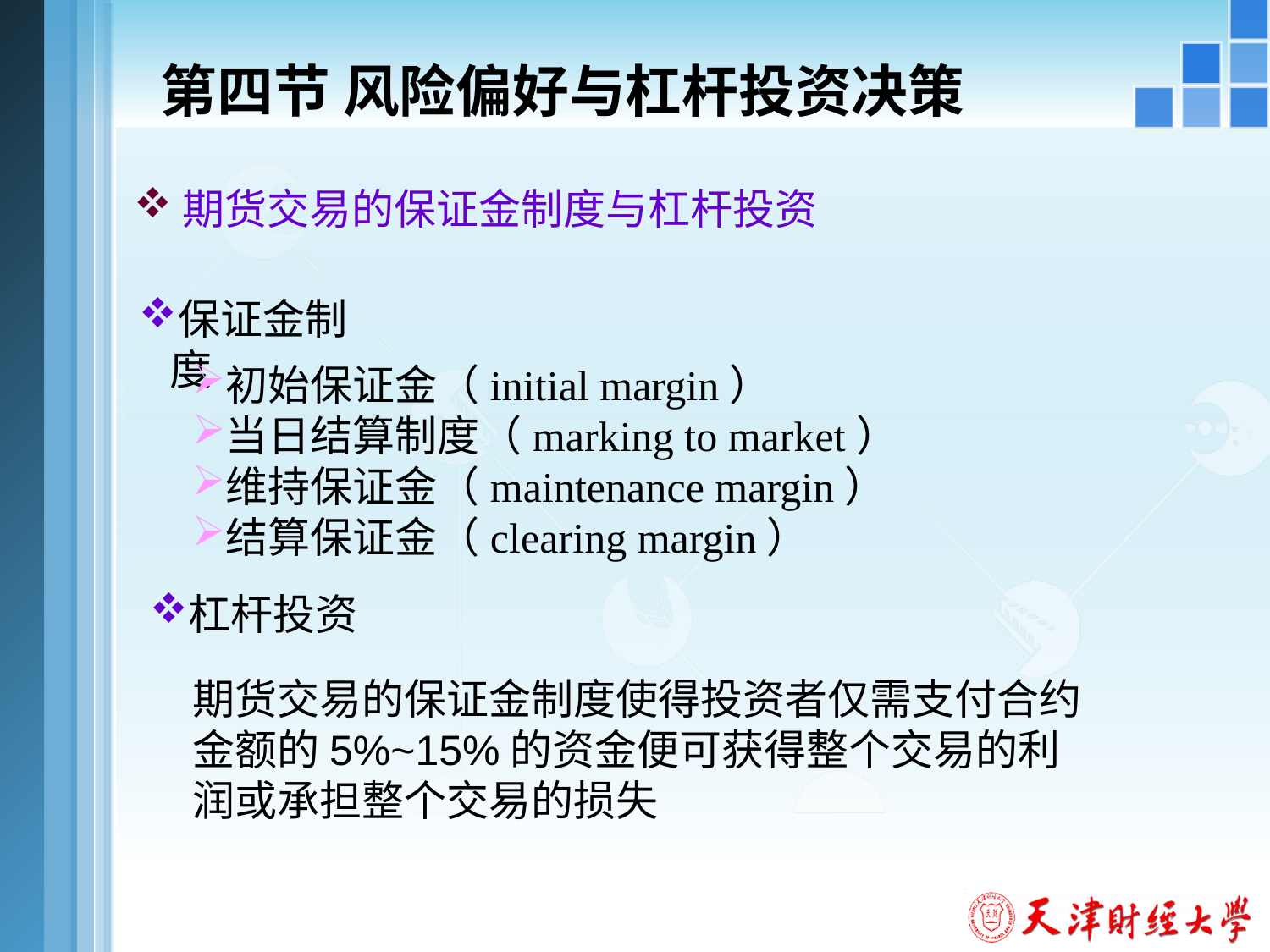

# 第四节 风险偏好与杠杆投资决策
期货交易的保证金制度与杠杆投资
保证金制度
初始保证金（initial margin）
当日结算制度（marking to market）
维持保证金（maintenance margin）
结算保证金（clearing margin）
杠杆投资
期货交易的保证金制度使得投资者仅需支付合约金额的5%~15%的资金便可获得整个交易的利润或承担整个交易的损失